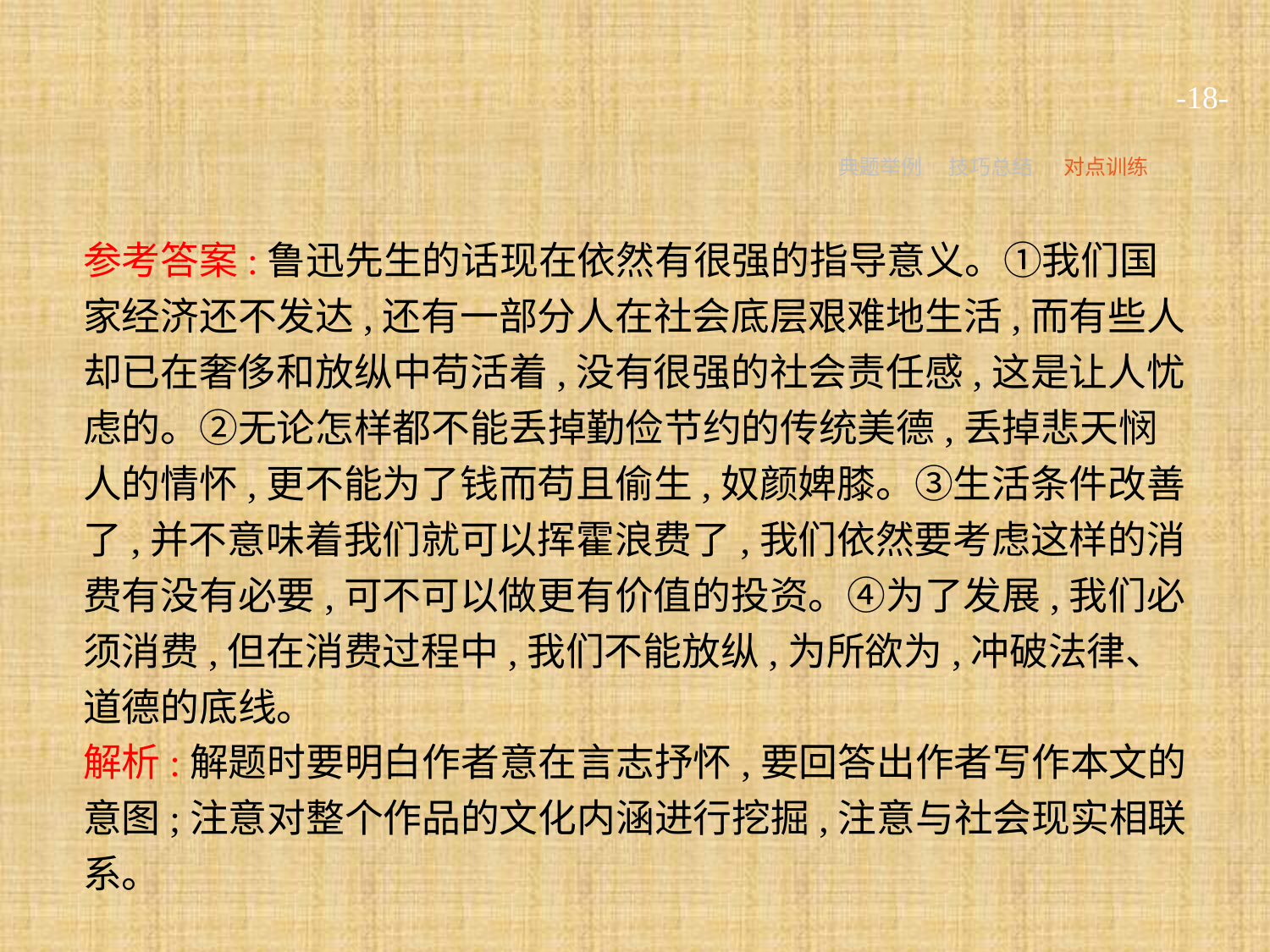

-18-
典题举例
技巧总结
对点训练
参考答案:鲁迅先生的话现在依然有很强的指导意义。①我们国家经济还不发达,还有一部分人在社会底层艰难地生活,而有些人却已在奢侈和放纵中苟活着,没有很强的社会责任感,这是让人忧虑的。②无论怎样都不能丢掉勤俭节约的传统美德,丢掉悲天悯人的情怀,更不能为了钱而苟且偷生,奴颜婢膝。③生活条件改善了,并不意味着我们就可以挥霍浪费了,我们依然要考虑这样的消费有没有必要,可不可以做更有价值的投资。④为了发展,我们必须消费,但在消费过程中,我们不能放纵,为所欲为,冲破法律、道德的底线。
解析:解题时要明白作者意在言志抒怀,要回答出作者写作本文的意图;注意对整个作品的文化内涵进行挖掘,注意与社会现实相联系。